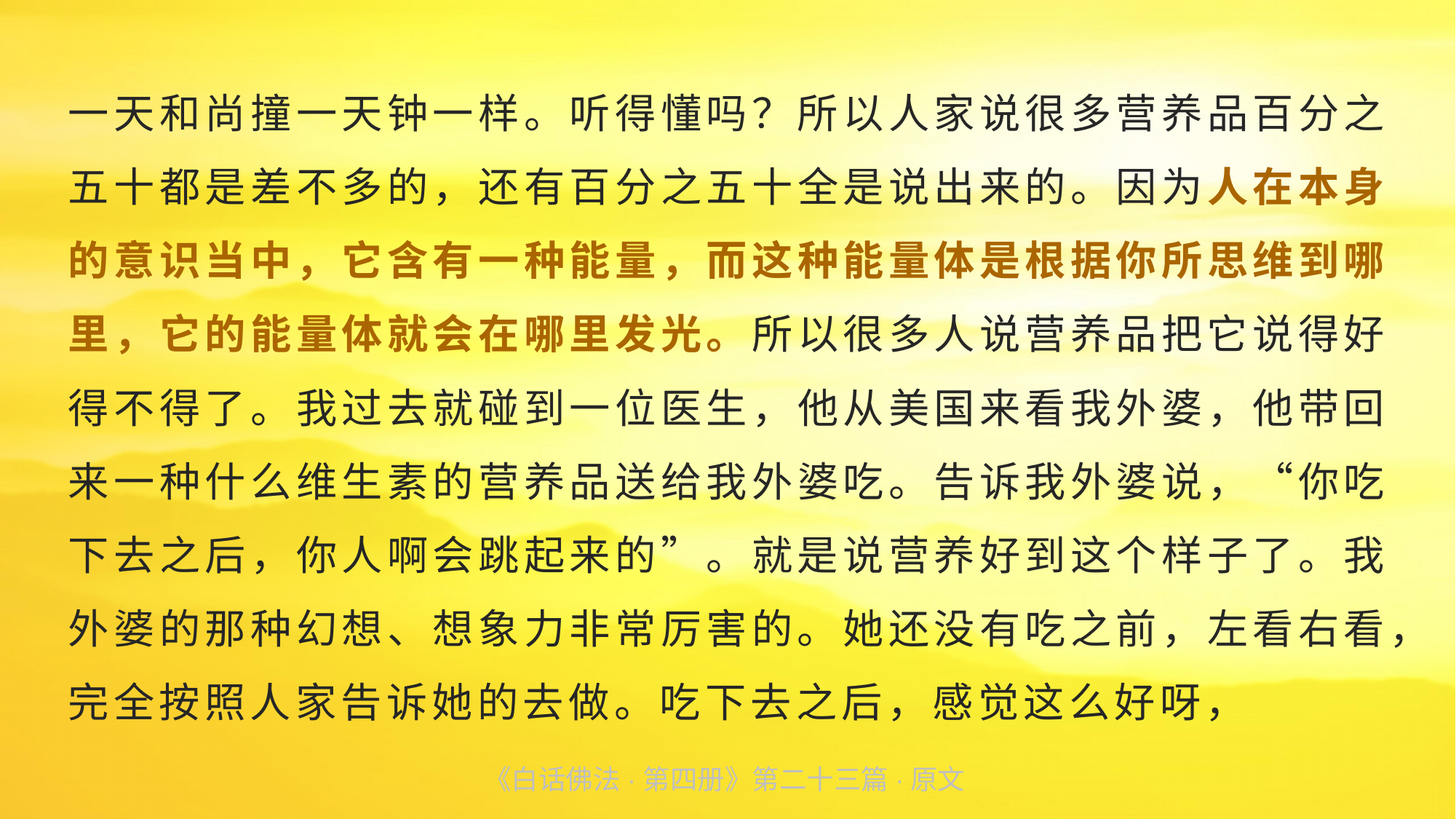

一天和尚撞一天钟一样。听得懂吗？所以人家说很多营养品百分之五十都是差不多的，还有百分之五十全是说出来的。因为人在本身的意识当中，它含有一种能量，而这种能量体是根据你所思维到哪里，它的能量体就会在哪里发光。所以很多人说营养品把它说得好得不得了。我过去就碰到一位医生，他从美国来看我外婆，他带回来一种什么维生素的营养品送给我外婆吃。告诉我外婆说，“你吃下去之后，你人啊会跳起来的”。就是说营养好到这个样子了。我外婆的那种幻想、想象力非常厉害的。她还没有吃之前，左看右看，完全按照人家告诉她的去做。吃下去之后，感觉这么好呀，
《白话佛法·第四册》第二十三篇·原文